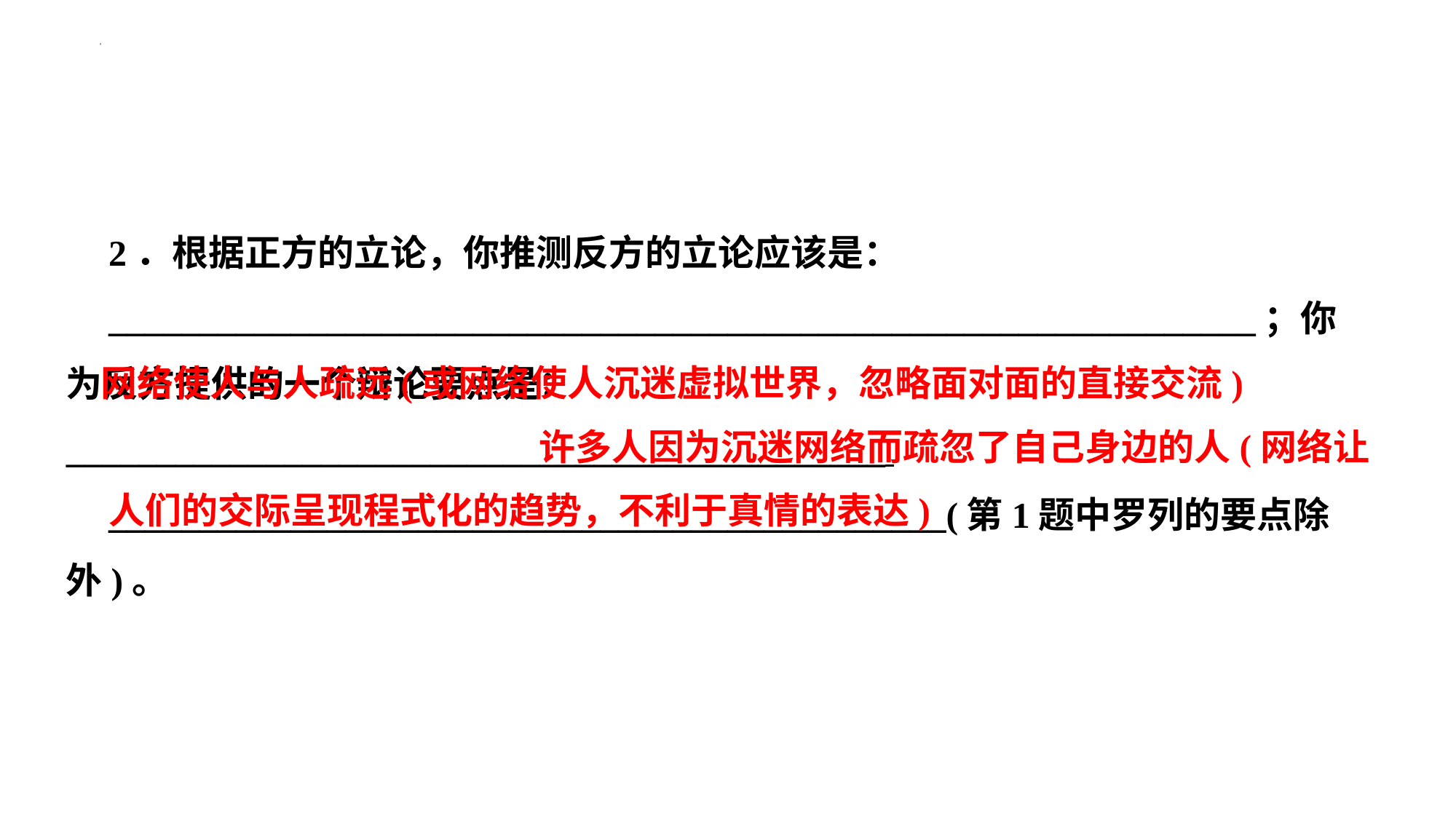

2．根据正方的立论，你推测反方的立论应该是：
_______________________________________________________________；你为反方提供的一个辩论要点是：_____________________________________________
______________________________________________(第1题中罗列的要点除外)。
网络使人与人疏远(或网络使人沉迷虚拟世界，忽略面对面的直接交流)
许多人因为沉迷网络而疏忽了自己身边的人(网络让
人们的交际呈现程式化的趋势，不利于真情的表达)